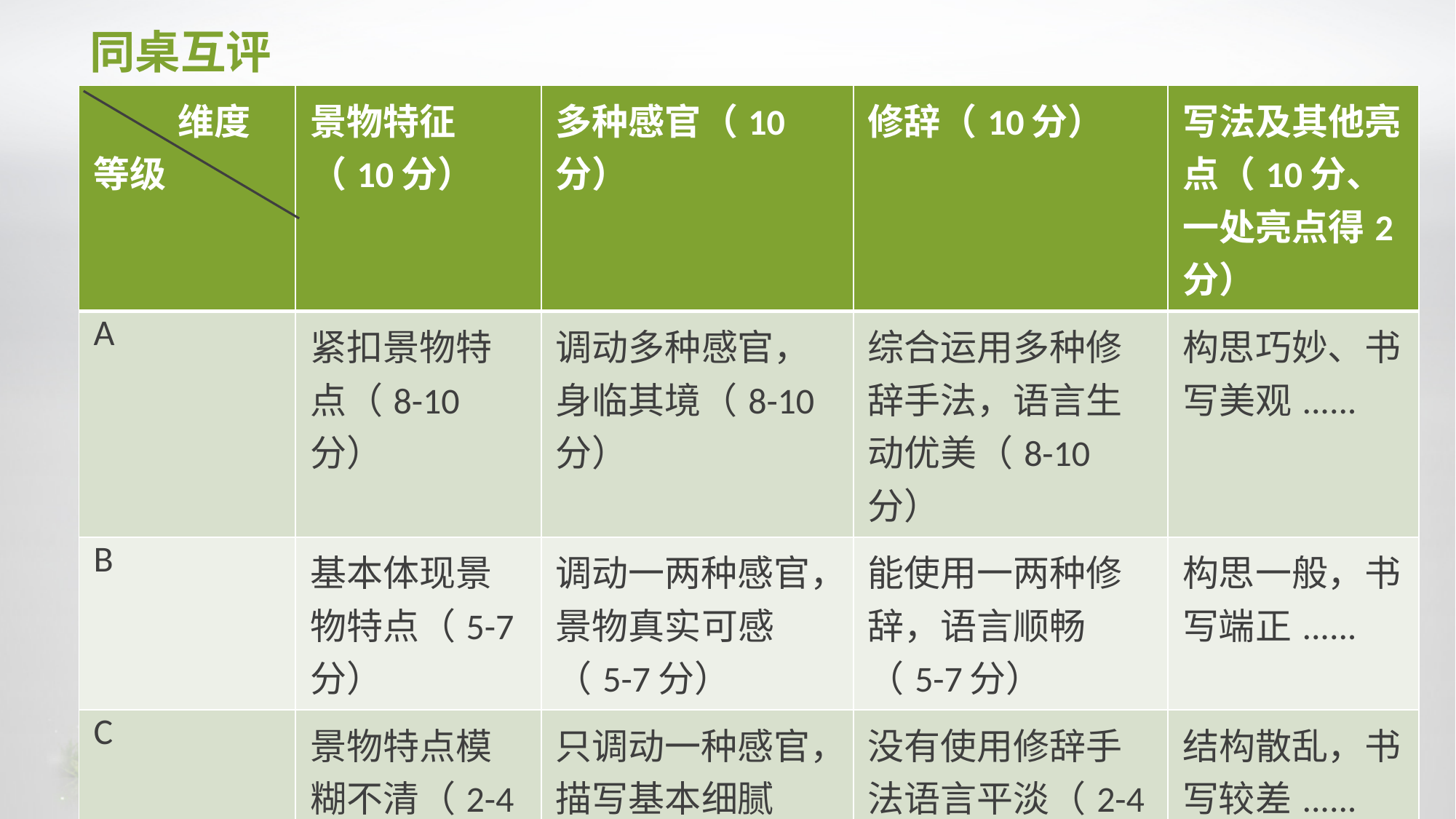

# 同桌互评
| 维度 等级 | 景物特征（10分） | 多种感官（10分） | 修辞（10分） | 写法及其他亮点（10分、一处亮点得2分） |
| --- | --- | --- | --- | --- |
| A | 紧扣景物特点（8-10分） | 调动多种感官，身临其境（8-10分） | 综合运用多种修辞手法，语言生动优美（8-10分） | 构思巧妙、书写美观...... |
| B | 基本体现景物特点（5-7分） | 调动一两种感官，景物真实可感（5-7分） | 能使用一两种修辞，语言顺畅（5-7分） | 构思一般，书写端正...... |
| C | 景物特点模糊不清（2-4分） | 只调动一种感官，描写基本细腻（2-4分） | 没有使用修辞手法语言平淡（2-4分） | 结构散乱，书写较差...... |
| D | 没有抓住景物特点（1分） | 没有调动多种感官，笼统概括（1分） | 没有使用修辞手法，表达不清（1分） | 杂乱无章，书写潦草...... |